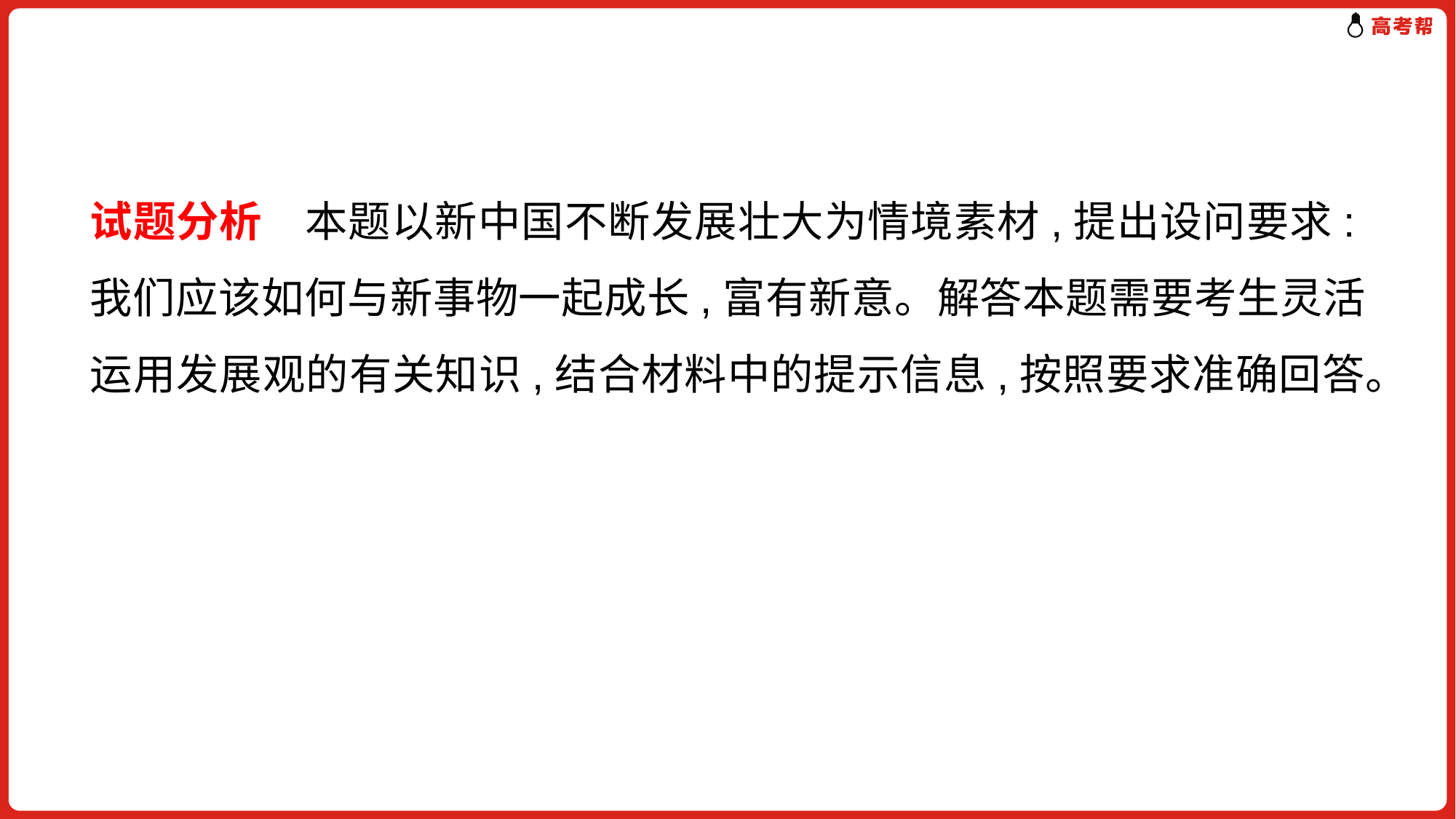

试题分析    本题以新中国不断发展壮大为情境素材,提出设问要求:我们应该如何与新事物一起成长,富有新意。解答本题需要考生灵活运用发展观的有关知识,结合材料中的提示信息,按照要求准确回答。